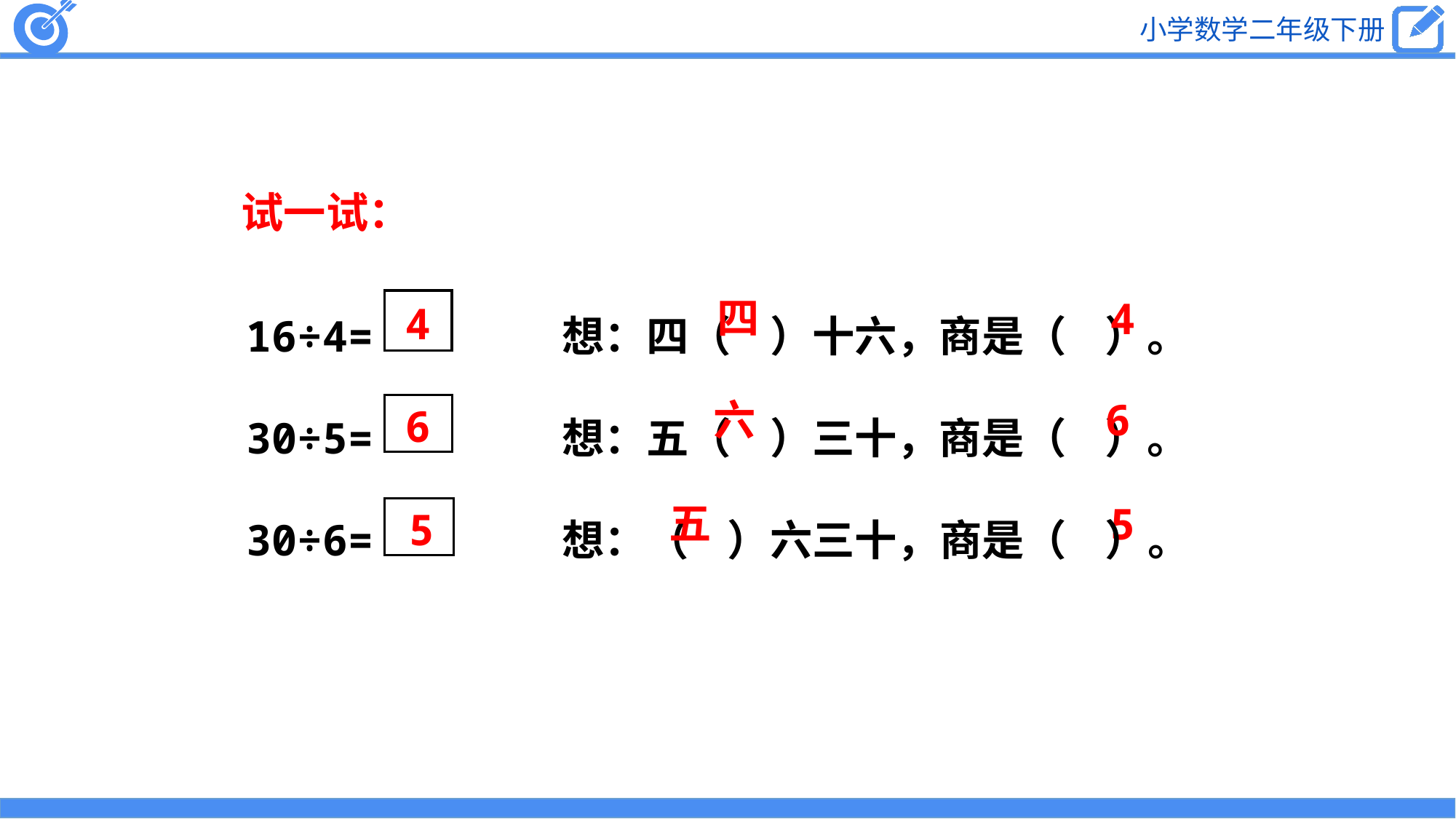

试一试：
 四
16÷4=       想：四（    ）十六，商是（    ）。
30÷5=       想：五（    ）三十，商是（    ）。
30÷6=       想：（    ）六三十，商是（    ）。

 4
 4
 六
 6
 6
 五
 5
 5